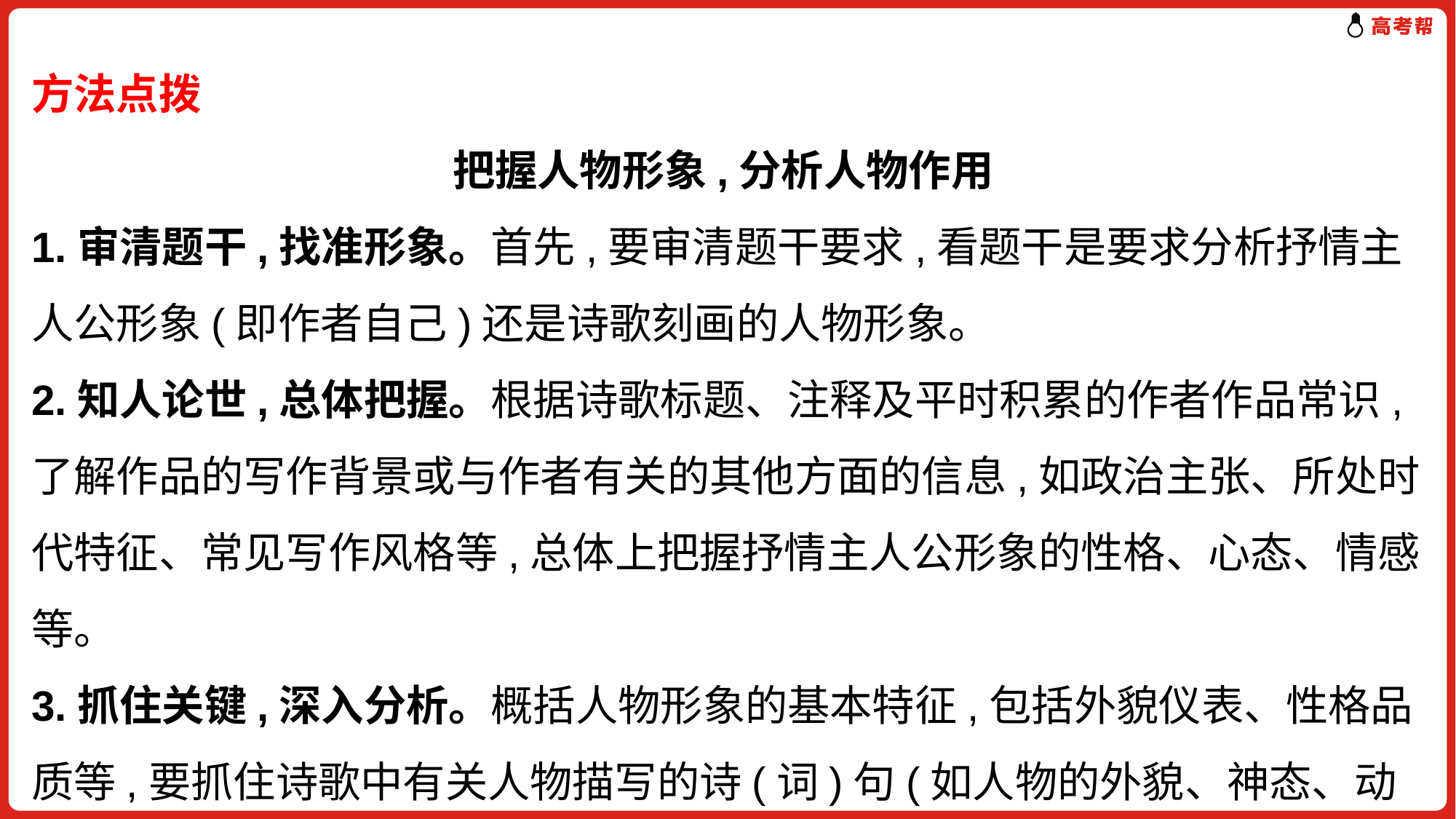

方法点拨
     把握人物形象,分析人物作用
1.审清题干,找准形象。首先,要审清题干要求,看题干是要求分析抒情主人公形象(即作者自己)还是诗歌刻画的人物形象。
2.知人论世,总体把握。根据诗歌标题、注释及平时积累的作者作品常识,了解作品的写作背景或与作者有关的其他方面的信息,如政治主张、所处时代特征、常见写作风格等,总体上把握抒情主人公形象的性格、心态、情感等。
3.抓住关键,深入分析。概括人物形象的基本特征,包括外貌仪表、性格品质等,要抓住诗歌中有关人物描写的诗(词)句(如人物的外貌、神态、动作、语言、心理等),以及反映人物品格志趣的诗(词)句。